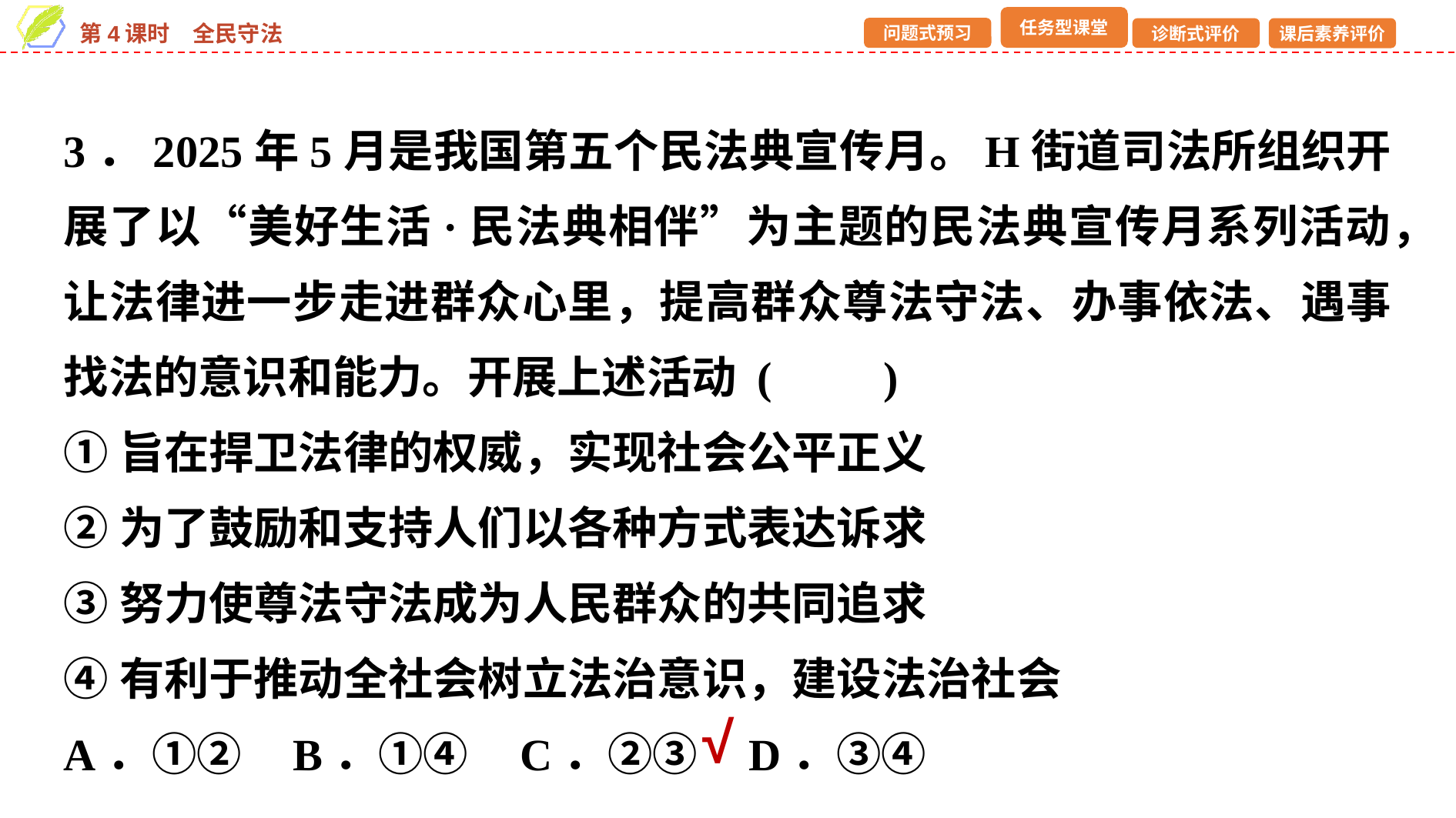

3．2025年5月是我国第五个民法典宣传月。H街道司法所组织开展了以“美好生活·民法典相伴”为主题的民法典宣传月系列活动，让法律进一步走进群众心里，提高群众尊法守法、办事依法、遇事找法的意识和能力。开展上述活动 (　　)
①旨在捍卫法律的权威，实现社会公平正义
②为了鼓励和支持人们以各种方式表达诉求
③努力使尊法守法成为人民群众的共同追求
④有利于推动全社会树立法治意识，建设法治社会
A．①②    B．①④    C．②③    D．③④
√